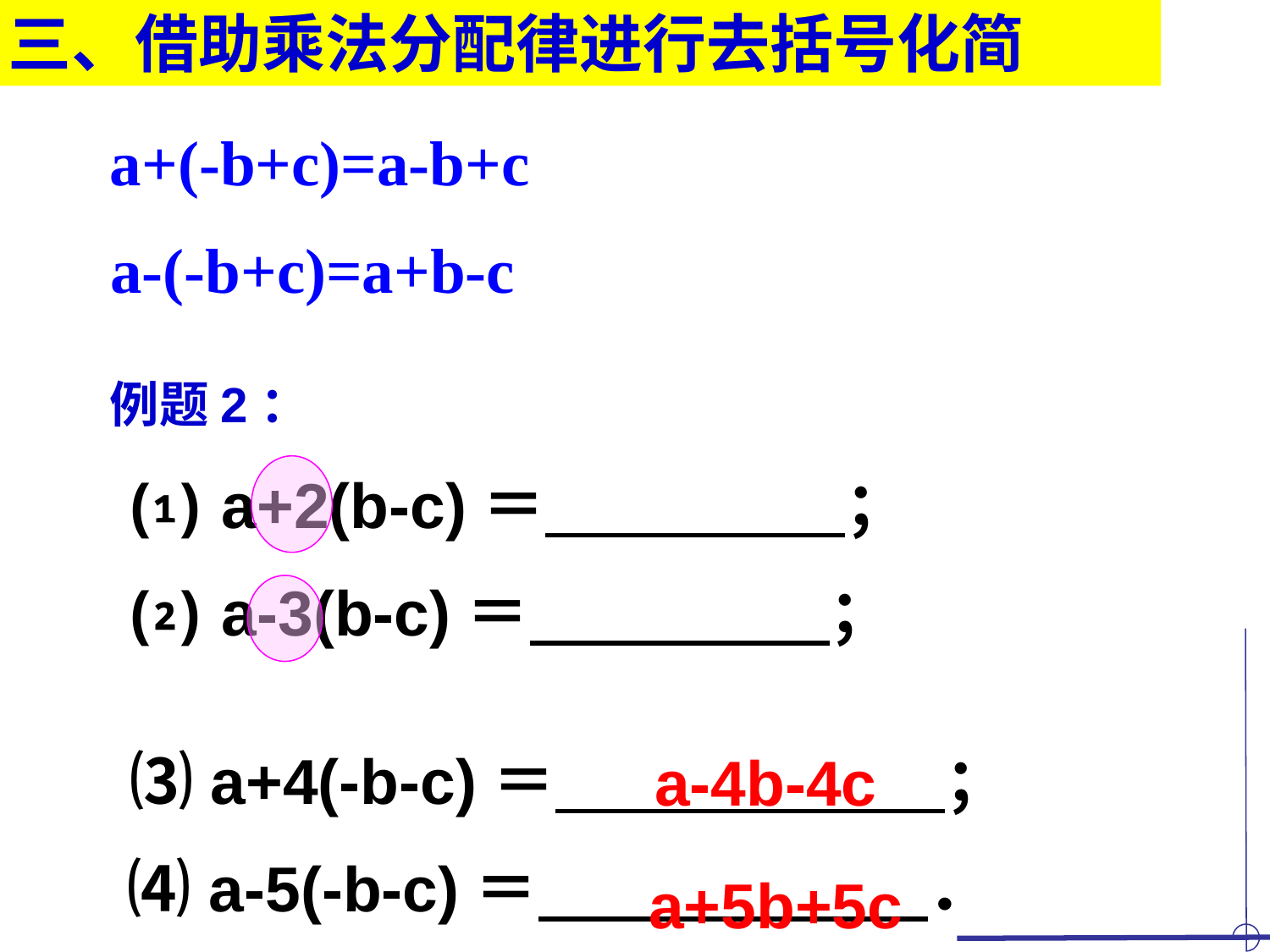

三、借助乘法分配律进行去括号化简
a+(-b+c)=a-b+c
a-(-b+c)=a+b-c
例题2：
 ⑴ a+2(b-c)＝　        　    ；
 ⑵ a-3(b-c)＝　        　    ；

  ⑶ a+4(-b-c)＝　　　   　　  ；
 ⑷ a-5(-b-c)＝　　　   　　  ．

a-4b-4c
a+5b+5c